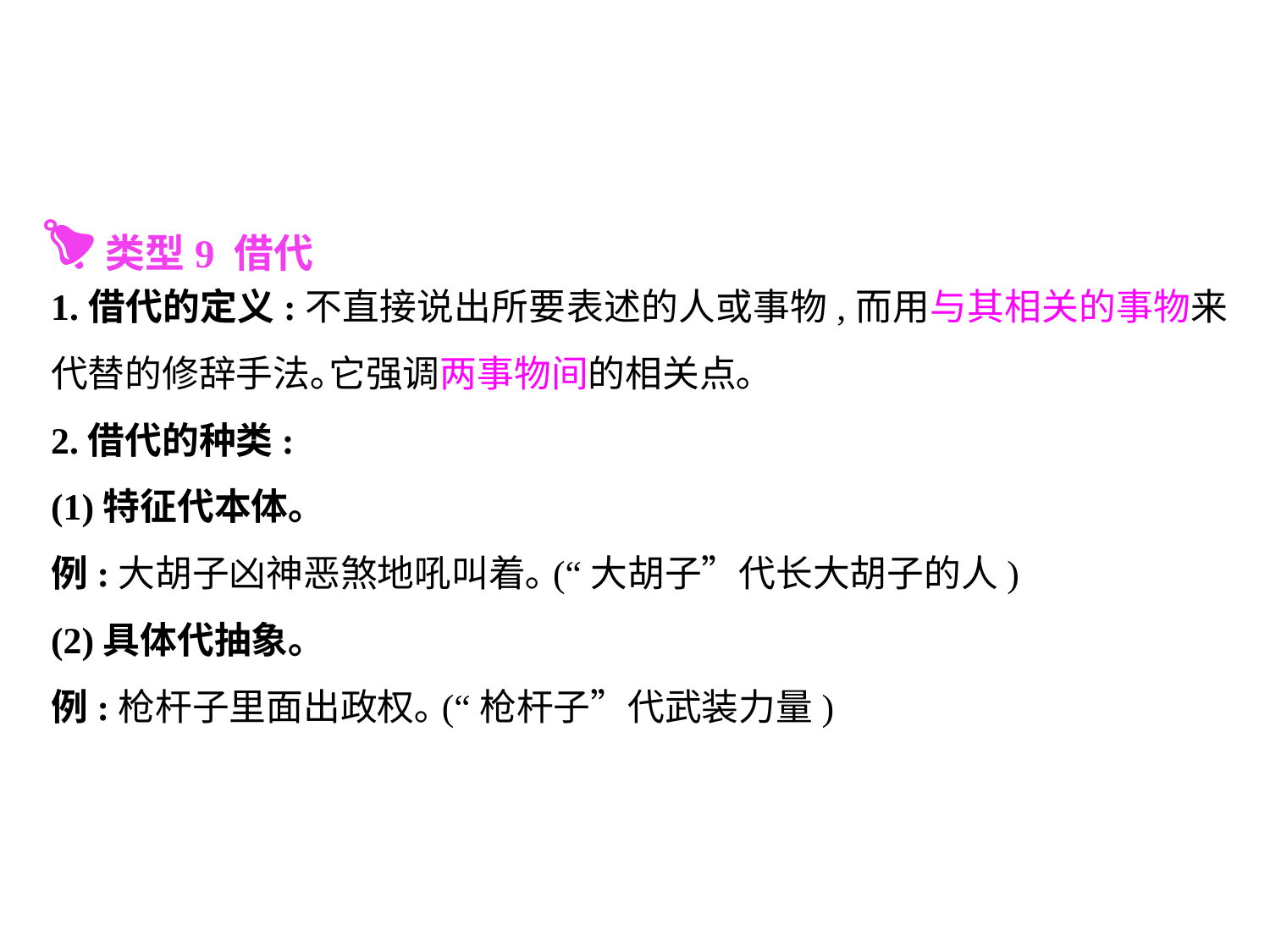

类型9 借代

1.借代的定义:不直接说出所要表述的人或事物,而用与其相关的事物来代替的修辞手法｡它强调两事物间的相关点｡
2.借代的种类:
(1)特征代本体｡
例:大胡子凶神恶煞地吼叫着｡(“大胡子”代长大胡子的人)
(2)具体代抽象｡
例:枪杆子里面出政权｡(“枪杆子”代武装力量)